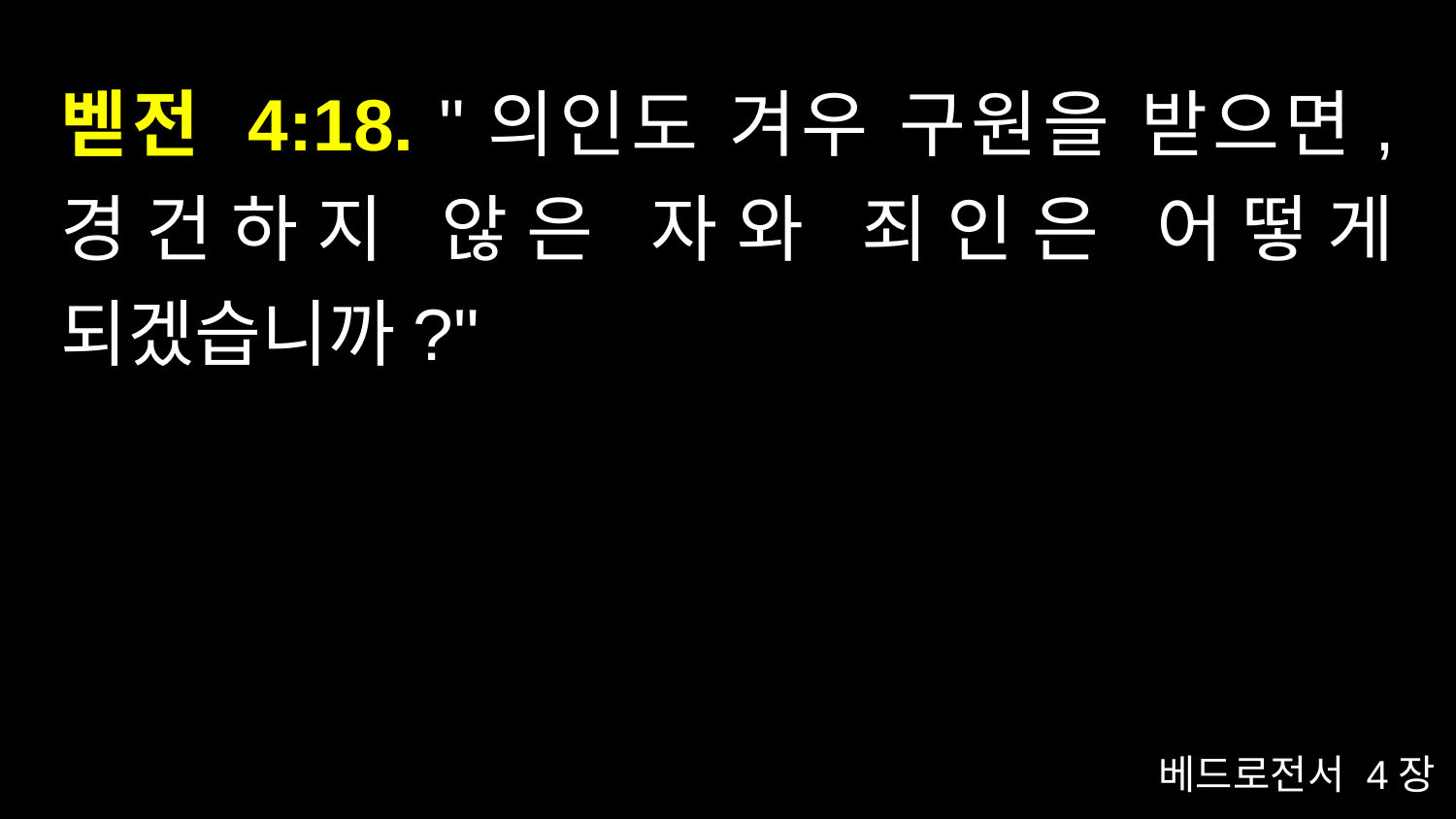

# 벧전 4:18. "의인도 겨우 구원을 받으면, 경건하지 않은 자와 죄인은 어떻게 되겠습니까?"
베드로전서 4장